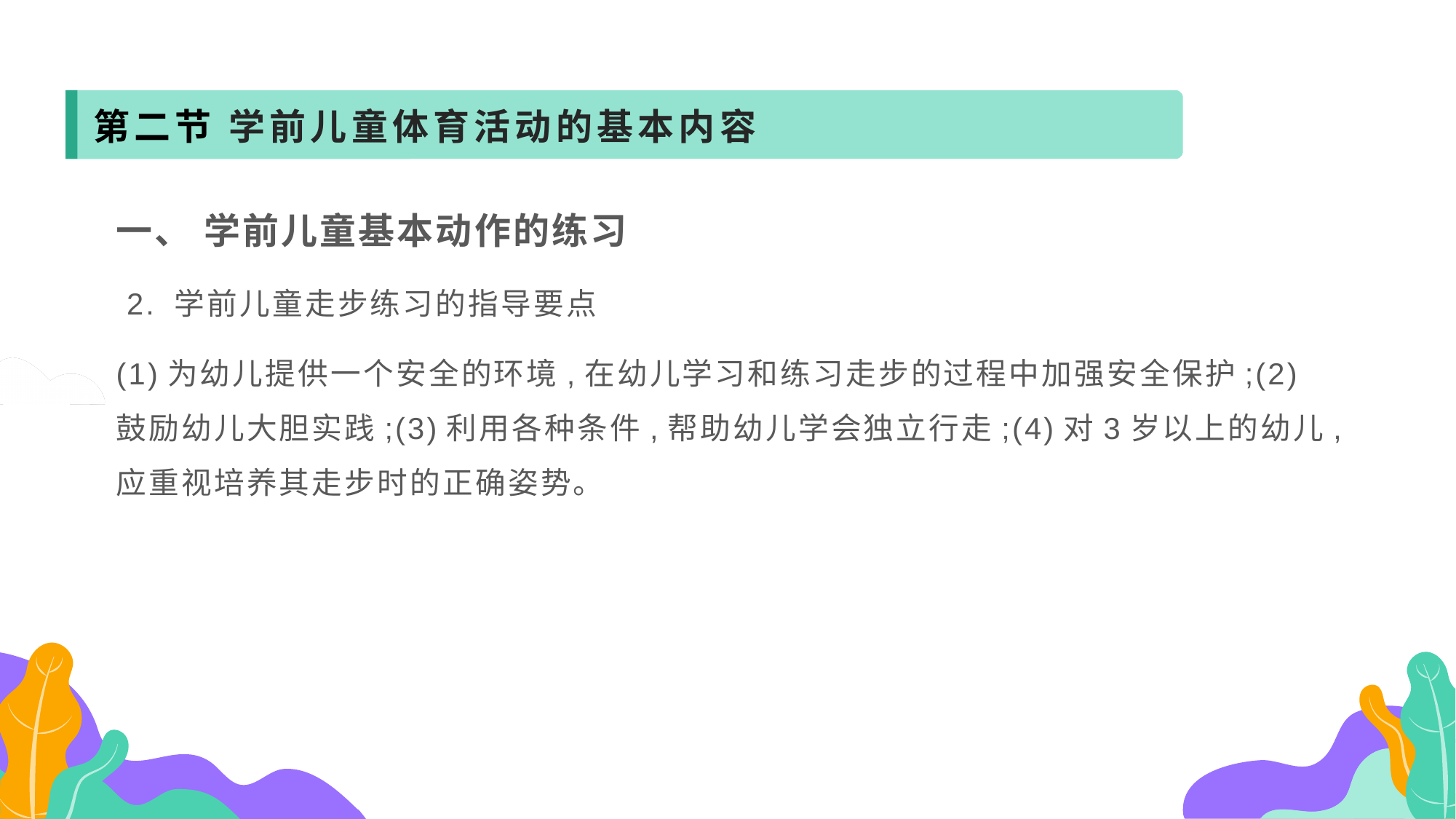

第二节 学前儿童体育活动的基本内容
一、 学前儿童基本动作的练习
 2. 学前儿童走步练习的指导要点
(1)为幼儿提供一个安全的环境,在幼儿学习和练习走步的过程中加强安全保护;(2)鼓励幼儿大胆实践;(3)利用各种条件,帮助幼儿学会独立行走;(4)对3岁以上的幼儿,应重视培养其走步时的正确姿势。